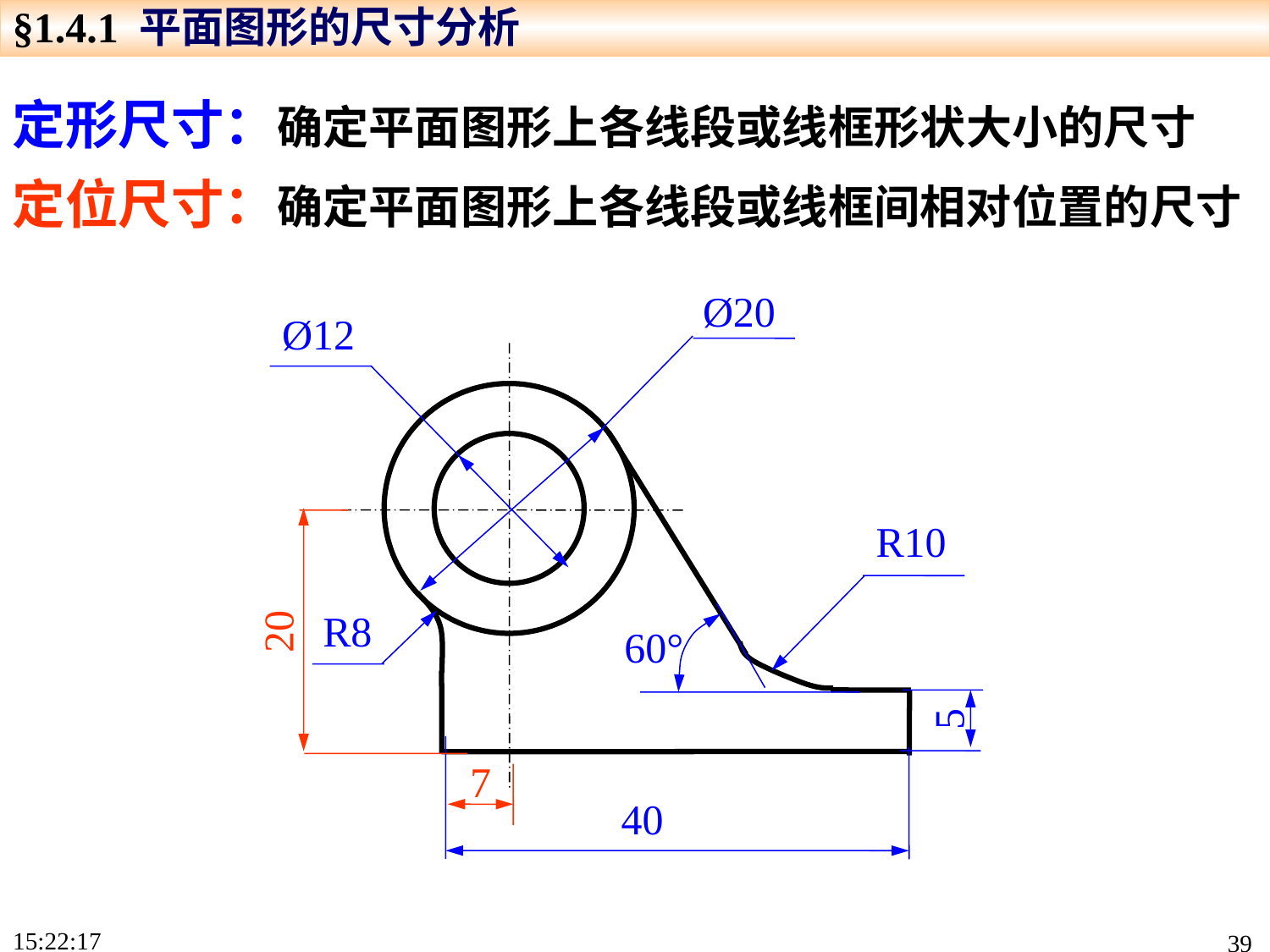

§1.4.1 平面图形的尺寸分析
定形尺寸：确定平面图形上各线段或线框形状大小的尺寸
定位尺寸：确定平面图形上各线段或线框间相对位置的尺寸
Ø20

Ø12

20

R10

R8

60°

5

40

7

15:22:17
39